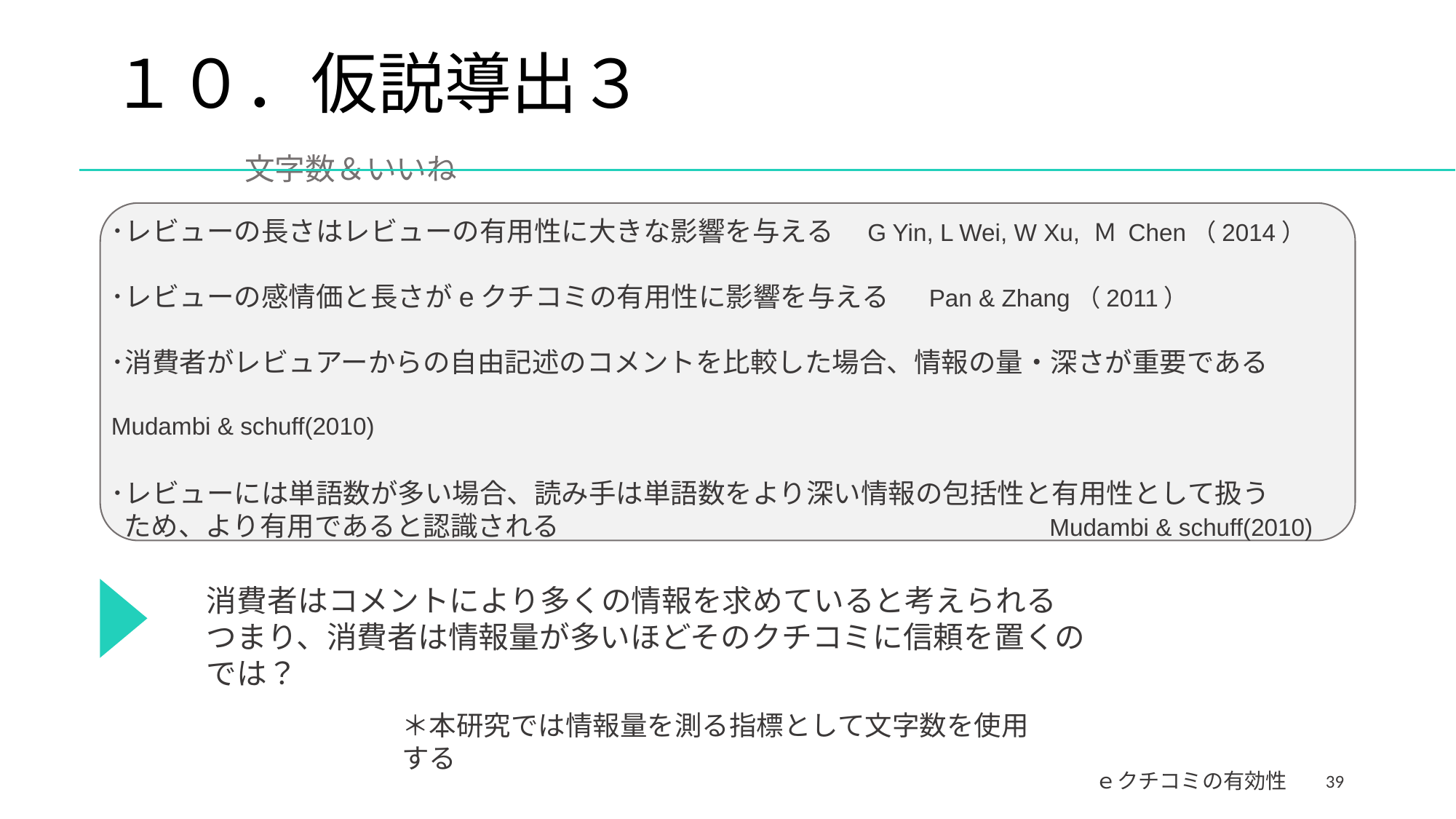

# １０．仮説導出３　　　　　　　　　　　　文字数＆いいね

･レビューの長さはレビューの有用性に大きな影響を与える　G Yin, L Wei, W Xu, Ｍ Chen（2014）

･レビューの感情価と長さがeクチコミの有用性に影響を与える 　Pan & Zhang（2011）

･消費者がレビュアーからの自由記述のコメントを比較した場合、情報の量・深さが重要である
　　　　　　　　　　　　　　　　　　　　　　　　　　　　　　　　　　　　　　　　　　　　Mudambi & schuff(2010)

･レビューには単語数が多い場合、読み手は単語数をより深い情報の包括性と有用性として扱う
 ため、より有用であると認識される　　　　　　　　　　　　　　　　　　　　Mudambi & schuff(2010)
消費者はコメントにより多くの情報を求めていると考えられる
つまり、消費者は情報量が多いほどそのクチコミに信頼を置くのでは？

＊本研究では情報量を測る指標として文字数を使用する
39
ｅクチコミの有効性